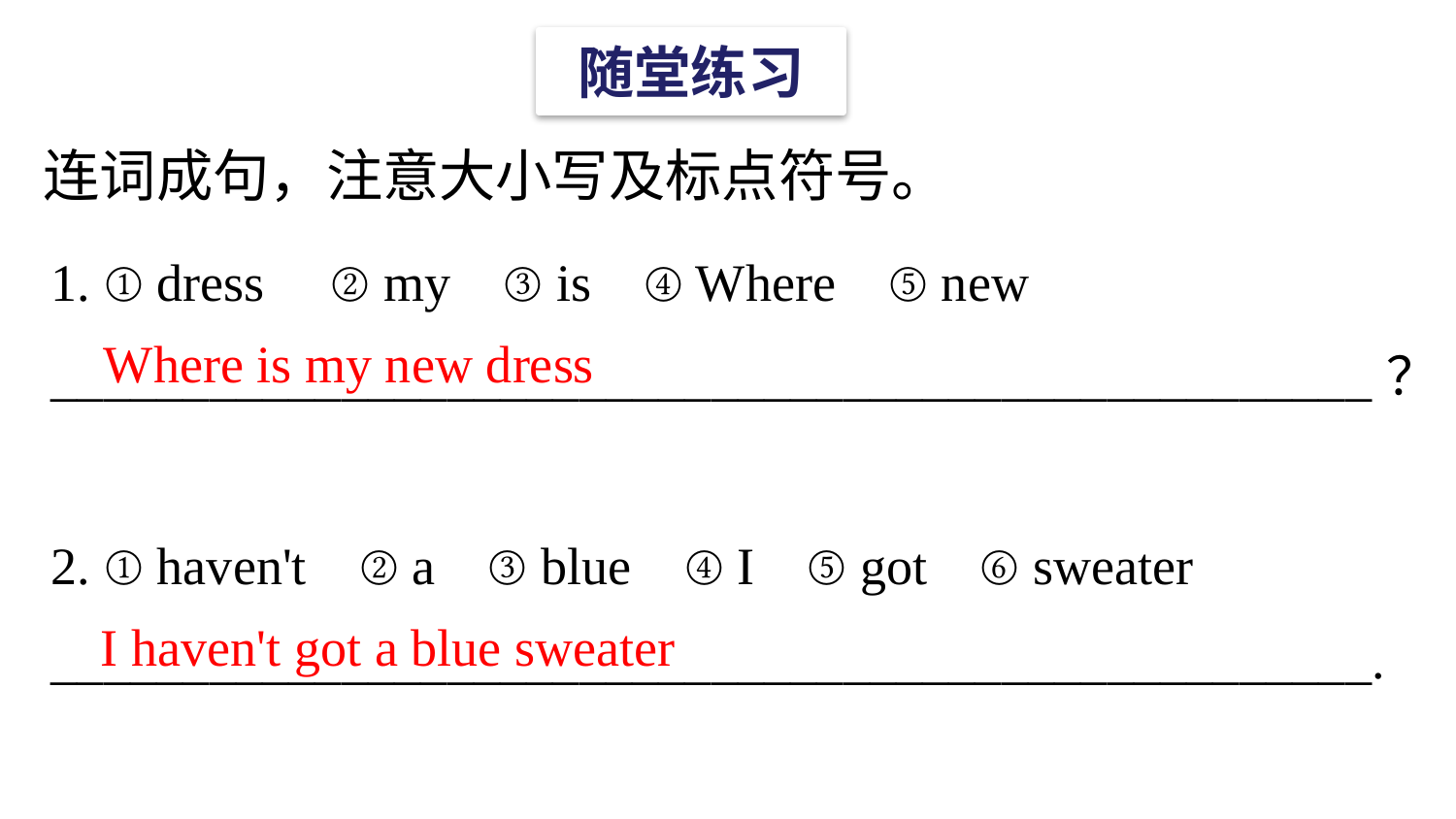

随堂练习
 连词成句，注意大小写及标点符号。
1. ① dress     ② my    ③ is    ④ Where    ⑤ new
__________________________________________________？

2. ① haven't    ② a    ③ blue    ④ I    ⑤ got    ⑥ sweater
__________________________________________________.
Where is my new dress
I haven't got a blue sweater